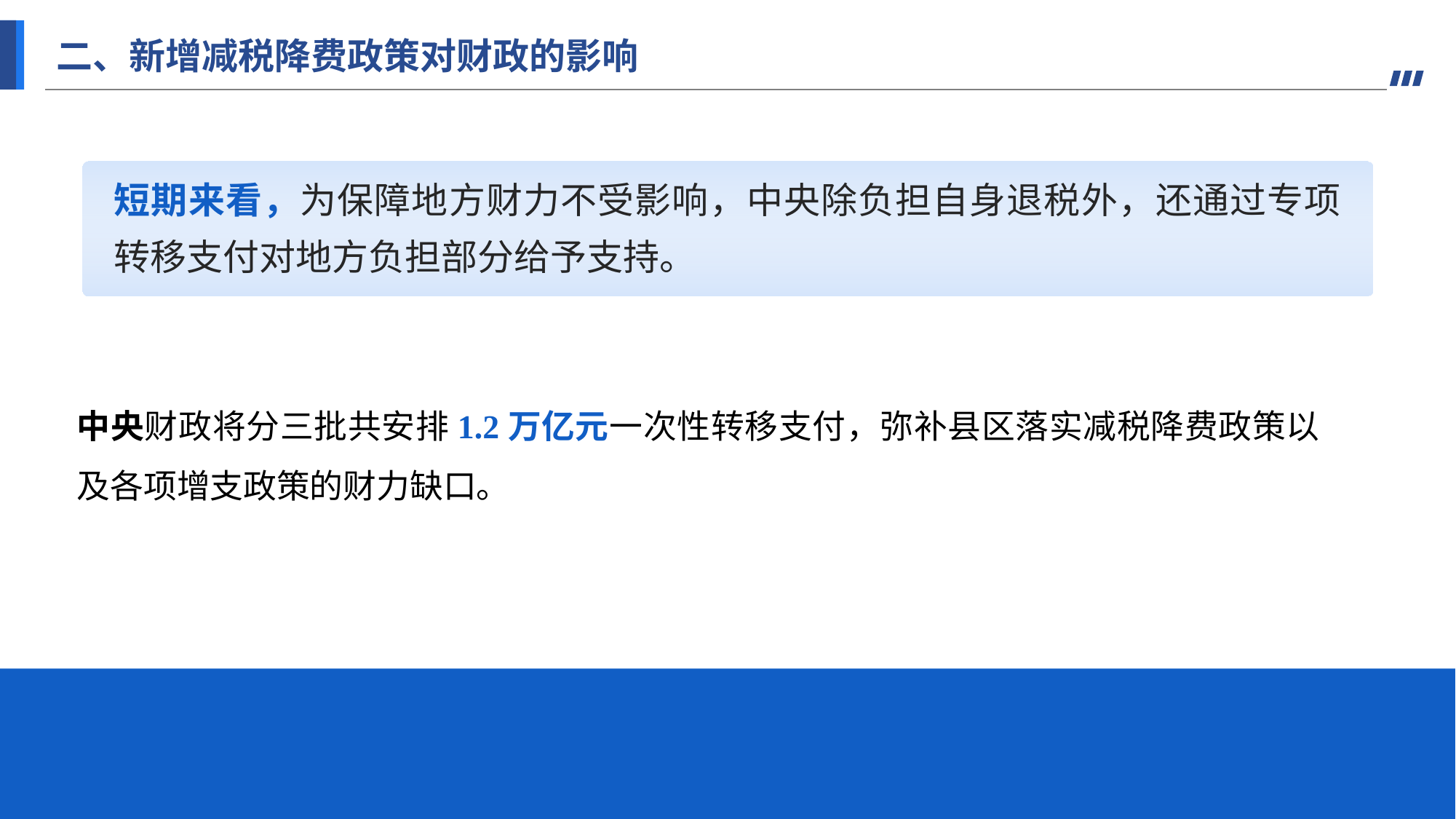

二、新增减税降费政策对财政的影响

短期来看，为保障地方财力不受影响，中央除负担自身退税外，还通过专项转移支付对地方负担部分给予支持。

中央财政将分三批共安排1.2万亿元一次性转移支付，弥补县区落实减税降费政策以及各项增支政策的财力缺口。